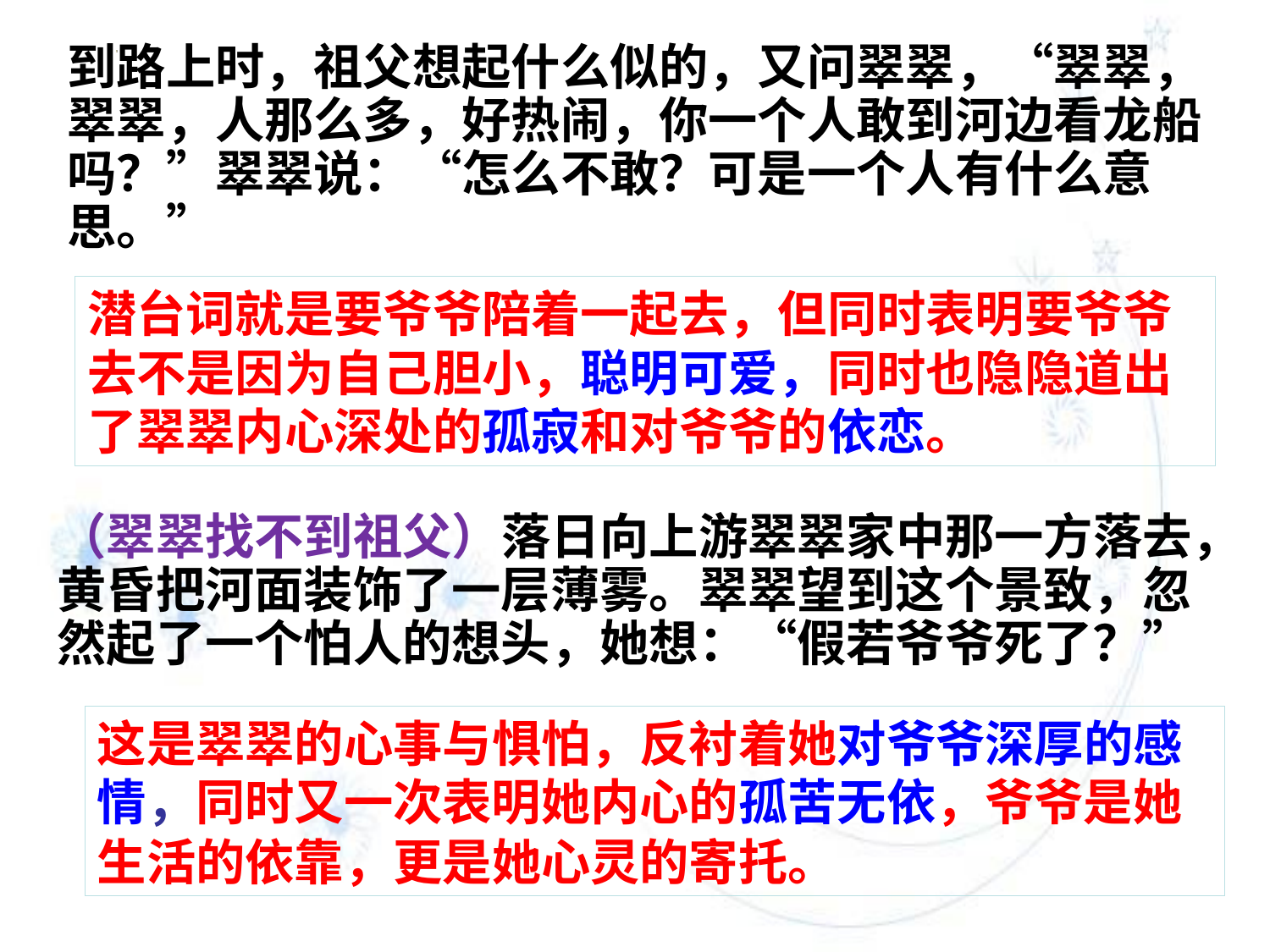

到路上时，祖父想起什么似的，又问翠翠，“翠翠，翠翠，人那么多，好热闹，你一个人敢到河边看龙船吗？”翠翠说：“怎么不敢？可是一个人有什么意思。”
潜台词就是要爷爷陪着一起去，但同时表明要爷爷去不是因为自己胆小，聪明可爱，同时也隐隐道出了翠翠内心深处的孤寂和对爷爷的依恋。
（翠翠找不到祖父）落日向上游翠翠家中那一方落去，黄昏把河面装饰了一层薄雾。翠翠望到这个景致，忽然起了一个怕人的想头，她想：“假若爷爷死了？”
这是翠翠的心事与惧怕，反衬着她对爷爷深厚的感情，同时又一次表明她内心的孤苦无依，爷爷是她生活的依靠，更是她心灵的寄托。